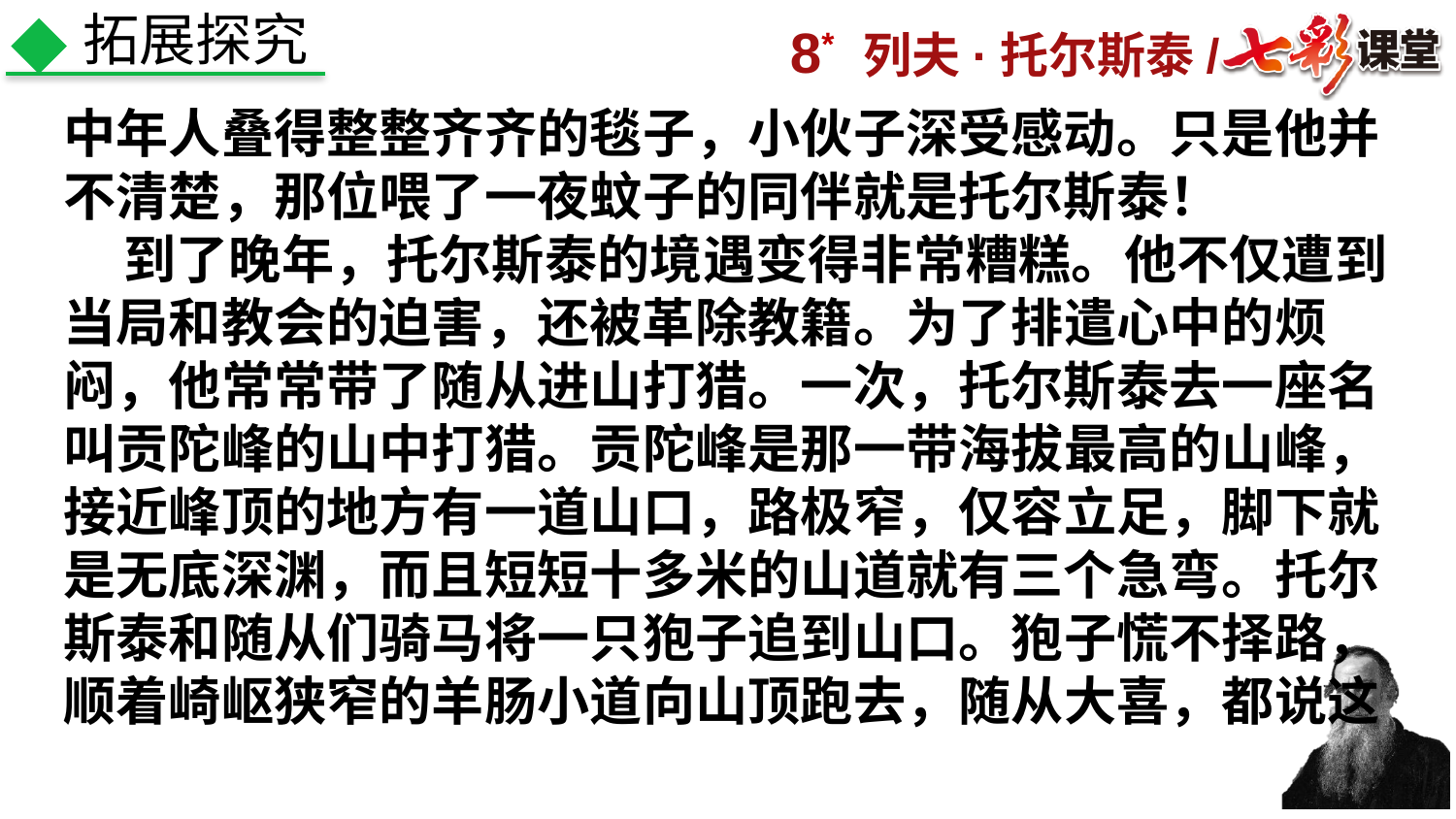

拓展探究

中年人叠得整整齐齐的毯子，小伙子深受感动。只是他并不清楚，那位喂了一夜蚊子的同伴就是托尔斯泰！
    到了晚年，托尔斯泰的境遇变得非常糟糕。他不仅遭到当局和教会的迫害，还被革除教籍。为了排遣心中的烦闷，他常常带了随从进山打猎。一次，托尔斯泰去一座名叫贡陀峰的山中打猎。贡陀峰是那一带海拔最高的山峰，接近峰顶的地方有一道山口，路极窄，仅容立足，脚下就是无底深渊，而且短短十多米的山道就有三个急弯。托尔斯泰和随从们骑马将一只狍子追到山口。狍子慌不择路，顺着崎岖狭窄的羊肠小道向山顶跑去，随从大喜，都说这